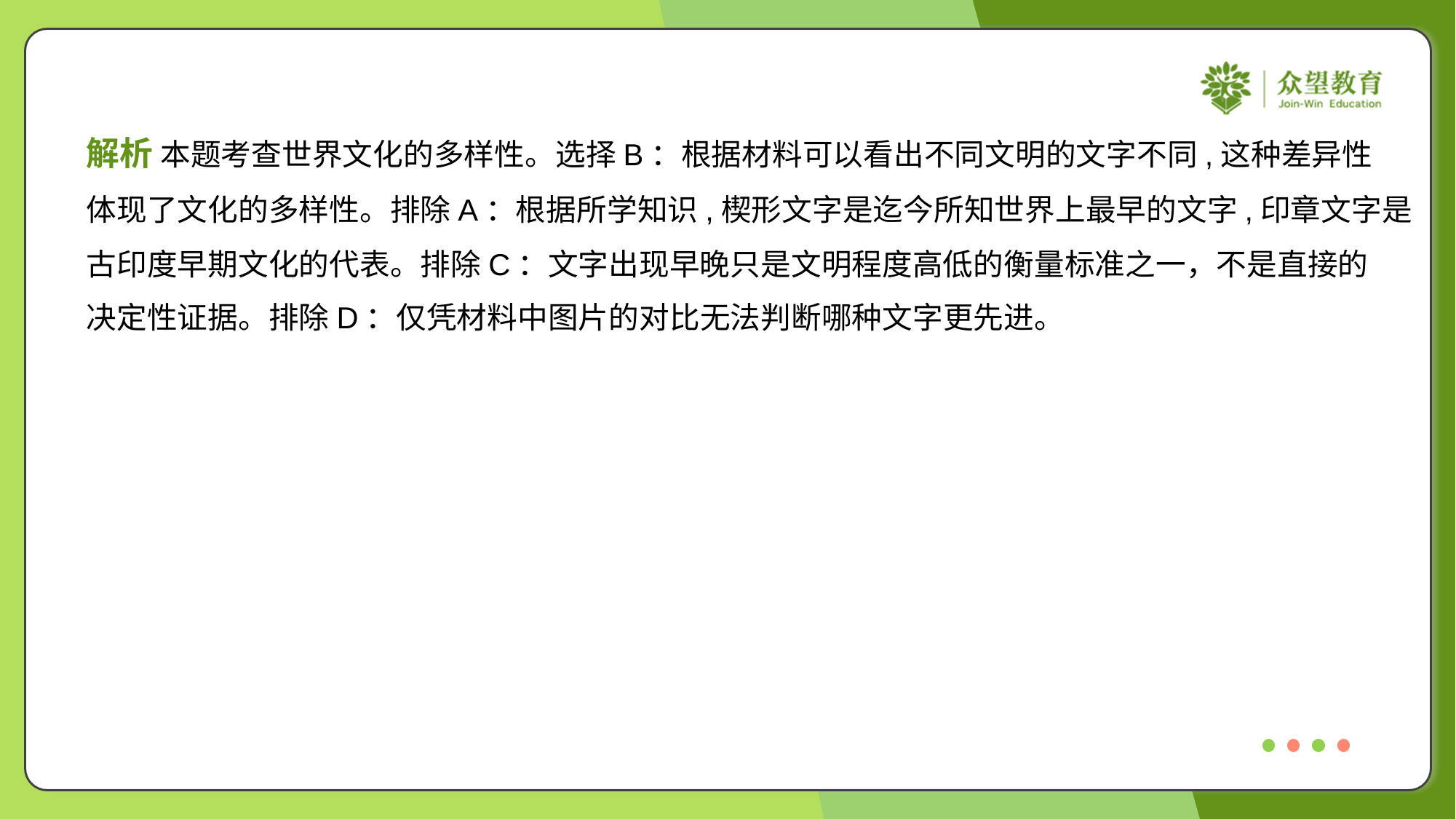

解析 本题考查世界文化的多样性。选择B：根据材料可以看出不同文明的文字不同,这种差异性
体现了文化的多样性。排除A：根据所学知识,楔形文字是迄今所知世界上最早的文字,印章文字是
古印度早期文化的代表。排除C：文字出现早晚只是文明程度高低的衡量标准之一，不是直接的
决定性证据。排除D：仅凭材料中图片的对比无法判断哪种文字更先进。